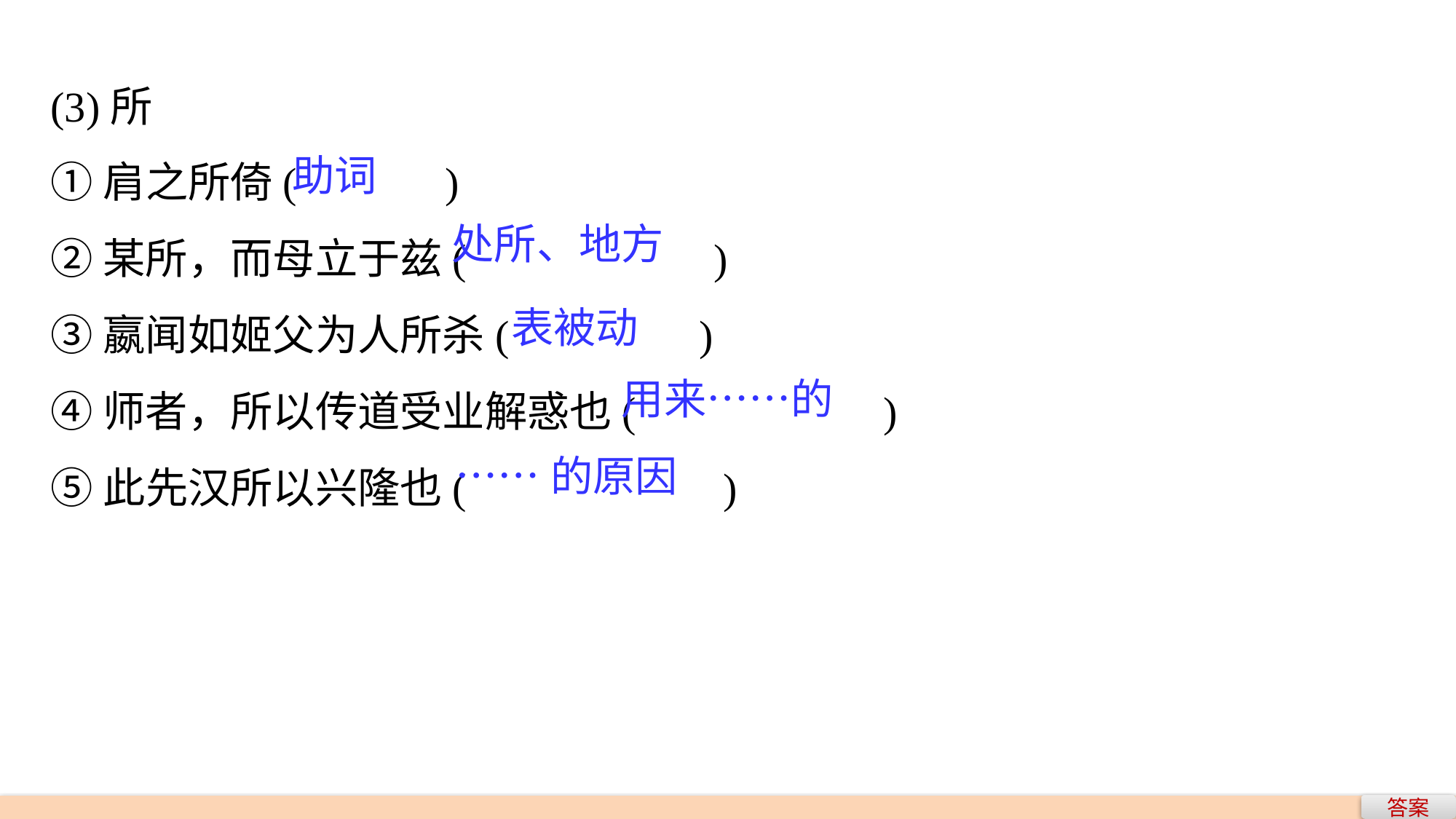

(3)所
①肩之所倚(　　　)
②某所，而母立于兹(　　　　      )
③嬴闻如姬父为人所杀(　　　　)
④师者，所以传道受业解惑也(　　　　      )
⑤此先汉所以兴隆也(　　　　       )
助词
处所、地方
表被动
用来……的
……的原因
答案